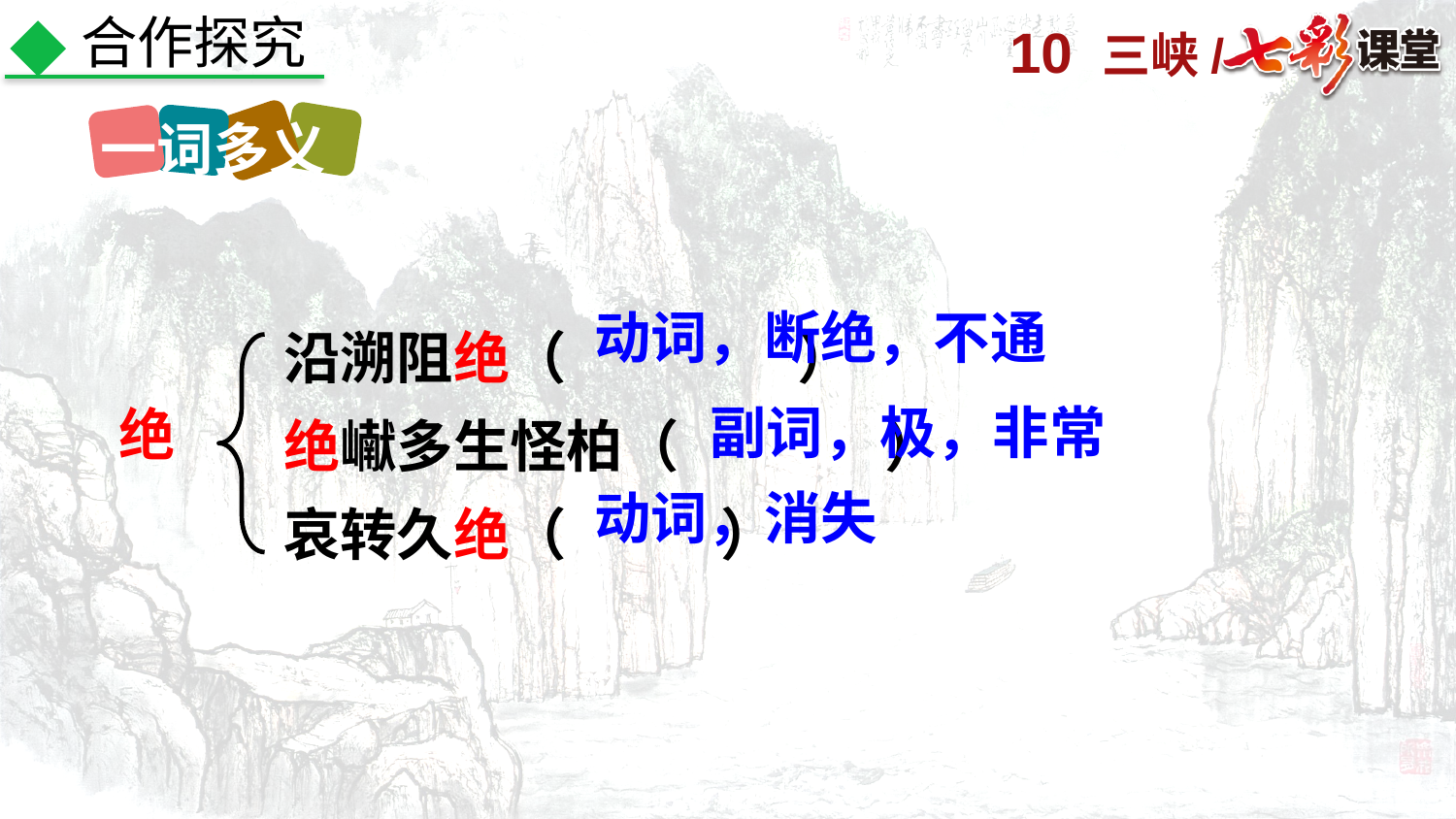

合作探究

一词多义

沿溯阻绝（                  ）
绝𪩘多生怪柏（                ）
哀转久绝（            ）
动词，断绝，不通

副词，极，非常
绝
动词，消失